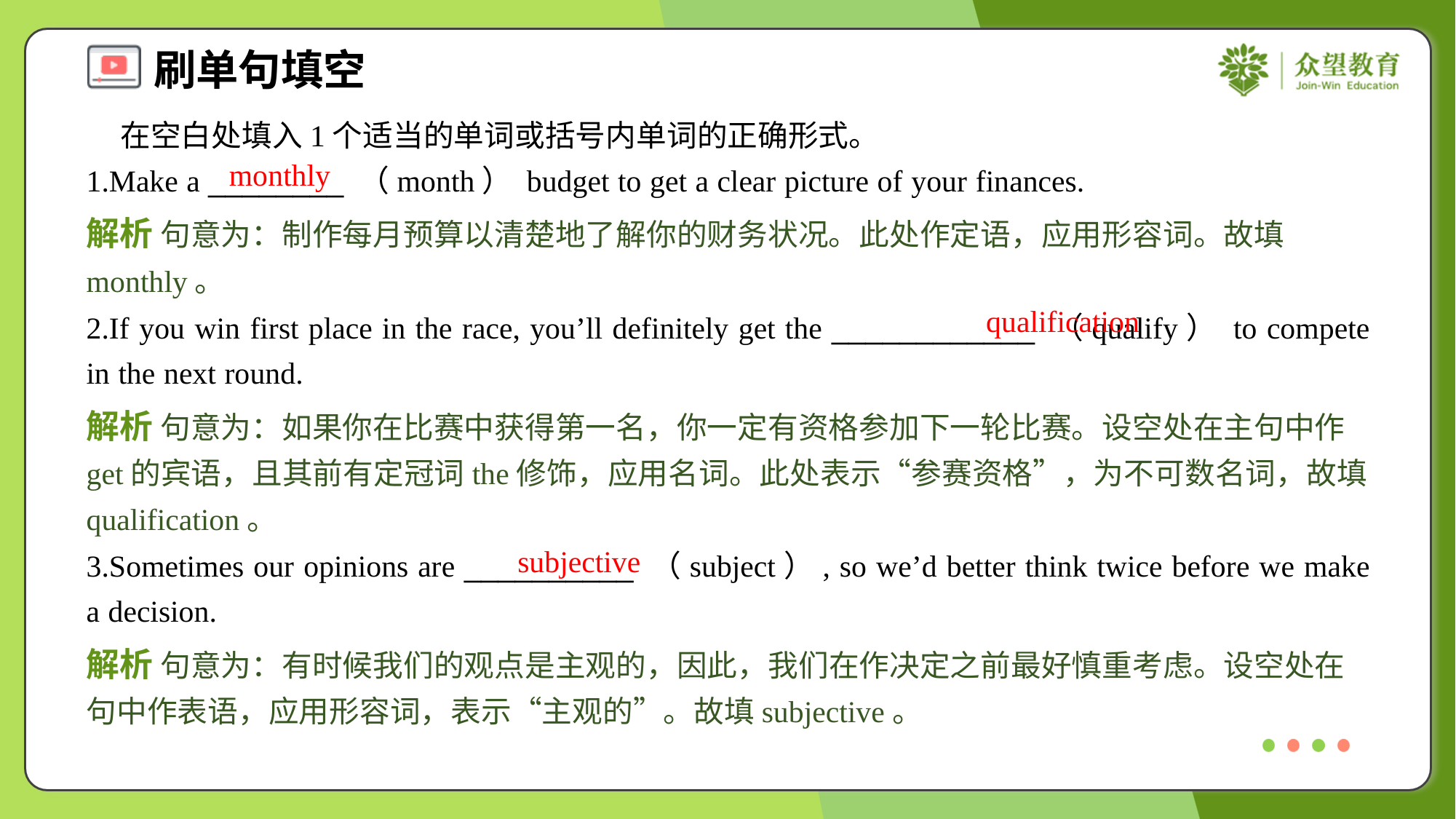

在空白处填入1个适当的单词或括号内单词的正确形式。
1.Make a ________ （month） budget to get a clear picture of your finances.
monthly
解析 句意为：制作每月预算以清楚地了解你的财务状况。此处作定语，应用形容词。故填monthly。
qualification
2.If you win first place in the race, you’ll definitely get the ____________ （qualify） to compete in the next round.
解析 句意为：如果你在比赛中获得第一名，你一定有资格参加下一轮比赛。设空处在主句中作get的宾语，且其前有定冠词the修饰，应用名词。此处表示“参赛资格”，为不可数名词，故填qualification。
subjective
3.Sometimes our opinions are __________ （subject）, so we’d better think twice before we make a decision.
解析 句意为：有时候我们的观点是主观的，因此，我们在作决定之前最好慎重考虑。设空处在句中作表语，应用形容词，表示“主观的”。故填subjective。